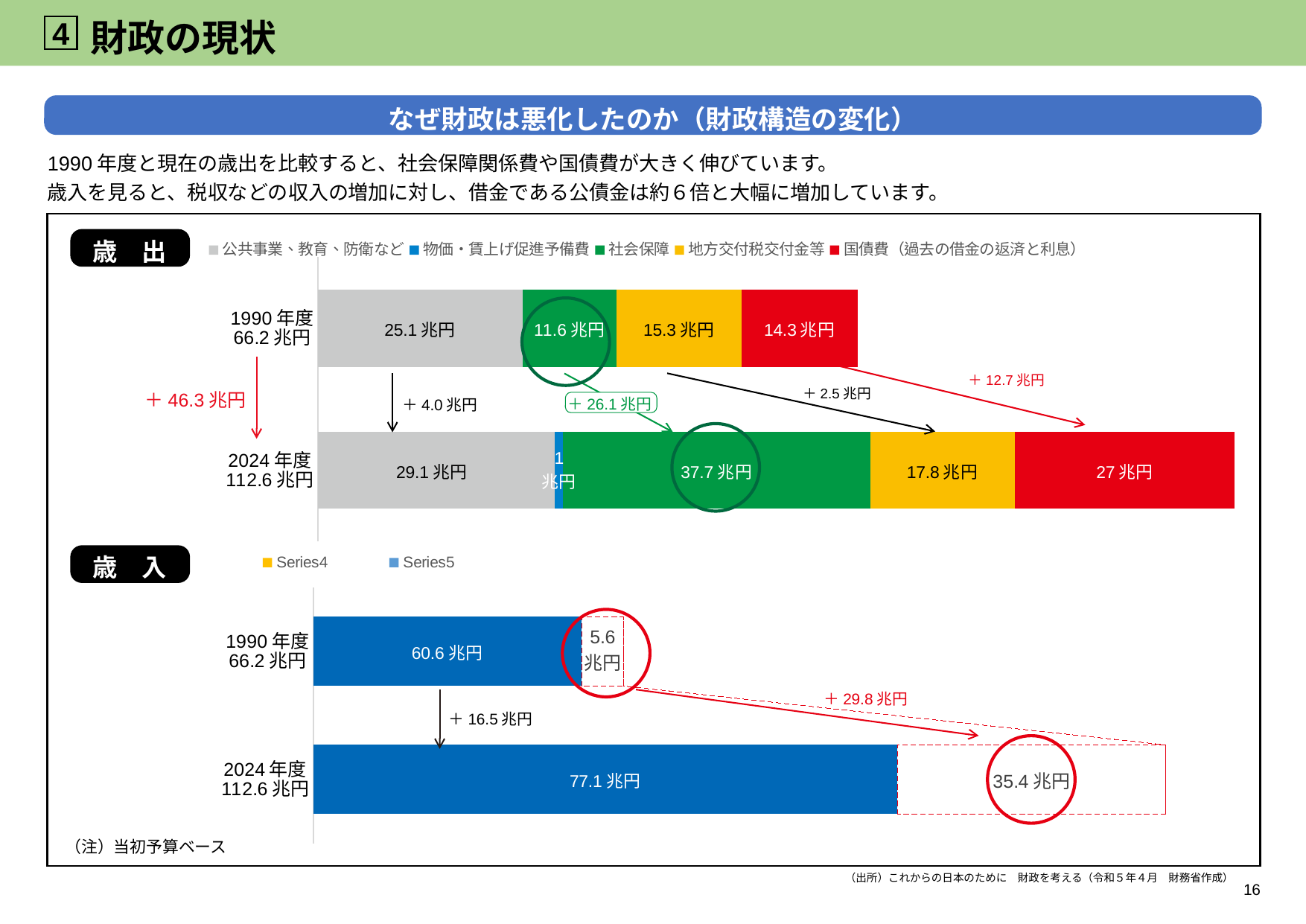

4
# 財政の現状
なぜ財政は悪化したのか（財政構造の変化）

1990年度と現在の歳出を比較すると、社会保障関係費や国債費が大きく伸びています。
歳入を見ると、税収などの収入の増加に対し、借金である公債金は約６倍と大幅に増加しています。

### Chart

| Category | 公共事業、教育、防衛など | 物価・賃上げ促進予備費 | 社会保障 | 地方交付税交付金等 | 国債費（過去の借金の返済と利息） |
|---|---|---|---|---|---|
| 2024年度
112.6兆円 | 29.1 | 1.0 | 37.7 | 17.8 | 27.0 |
| 1990年度
66.2兆円 | 25.1 | 0.0 | 11.6 | 15.3 | 14.3 |
歳　出

＋12.7兆円
＋2.5兆円
＋46.3兆円

＋26.1兆円
＋4.0兆円

### Chart

| Category | 税収などの収入 | 公債金（借金） |  |  |  |
|---|---|---|---|---|---|
| 2024年度
112.6兆円 | 77.1 | 35.4 | None | None | None |
| 1990年度
66.2兆円 | 35.4 | 5.6 | None | None | None |
歳　入

＋29.8兆円
＋16.5兆円

（注）当初予算ベース
（出所）これからの日本のために　財政を考える（令和５年４月　財務省作成）
16